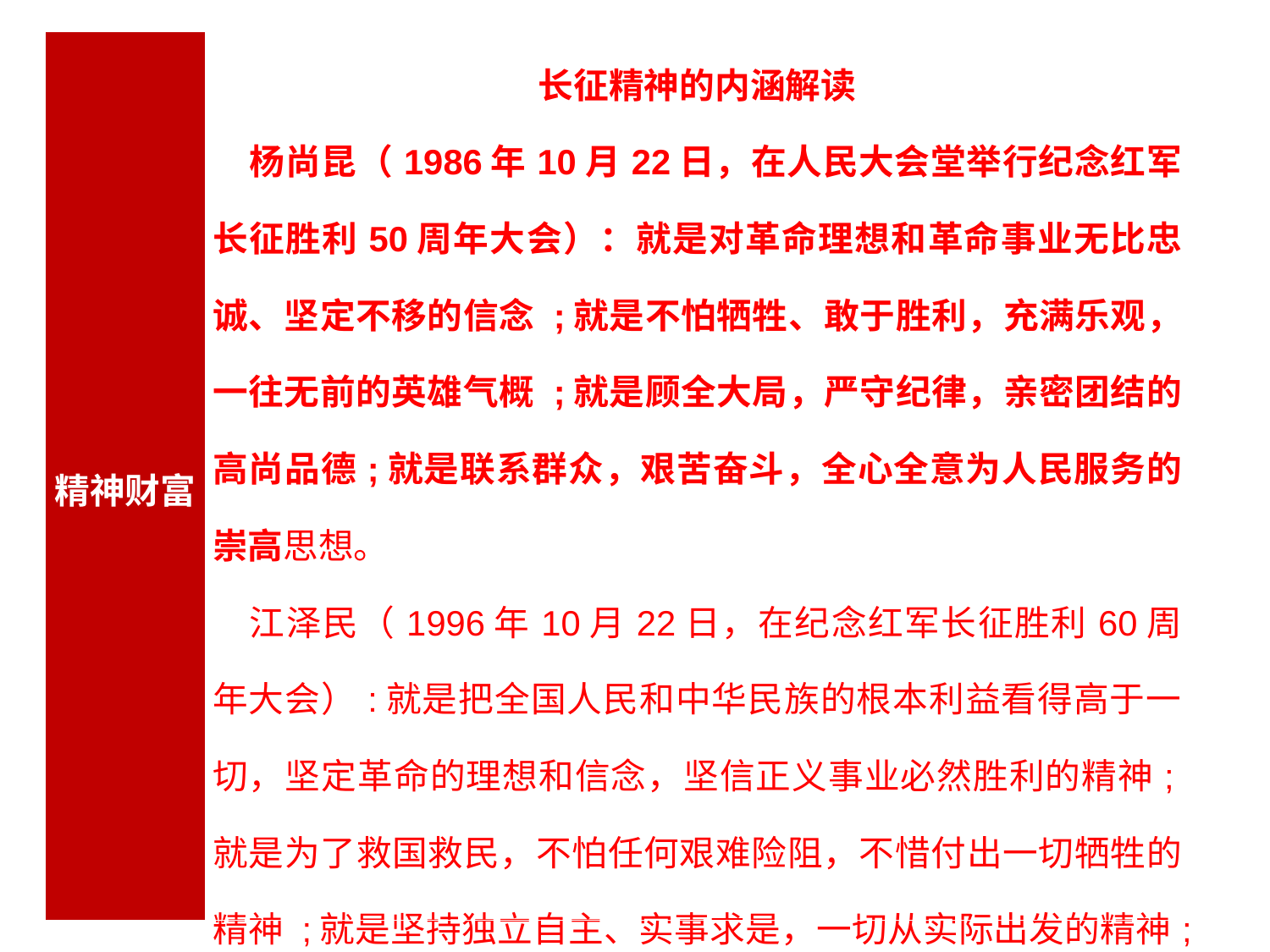

| 精神财富 | 长征精神的内涵解读 杨尚昆（1986年10月22日，在人民大会堂举行纪念红军长征胜利50周年大会）：就是对革命理想和革命事业无比忠诚、坚定不移的信念 ;就是不怕牺牲、敢于胜利，充满乐观，一往无前的英雄气概 ;就是顾全大局，严守纪律，亲密团结的高尚品德;就是联系群众，艰苦奋斗，全心全意为人民服务的崇高思想。 江泽民（1996年10月22日，在纪念红军长征胜利60周年大会）:就是把全国人民和中华民族的根本利益看得高于一切，坚定革命的理想和信念，坚信正义事业必然胜利的精神;就是为了救国救民，不怕任何艰难险阻，不惜付出一切牺牲的精神 ;就是坚持独立自主、实事求是，一切从实际出发的精神;就是顾全大局、严守纪律、紧密团结的精神 ;就是紧紧依靠人民群众，同人民群众生死相依、患难与共，艰苦奋斗的精神。 |
| --- | --- |
了解长征